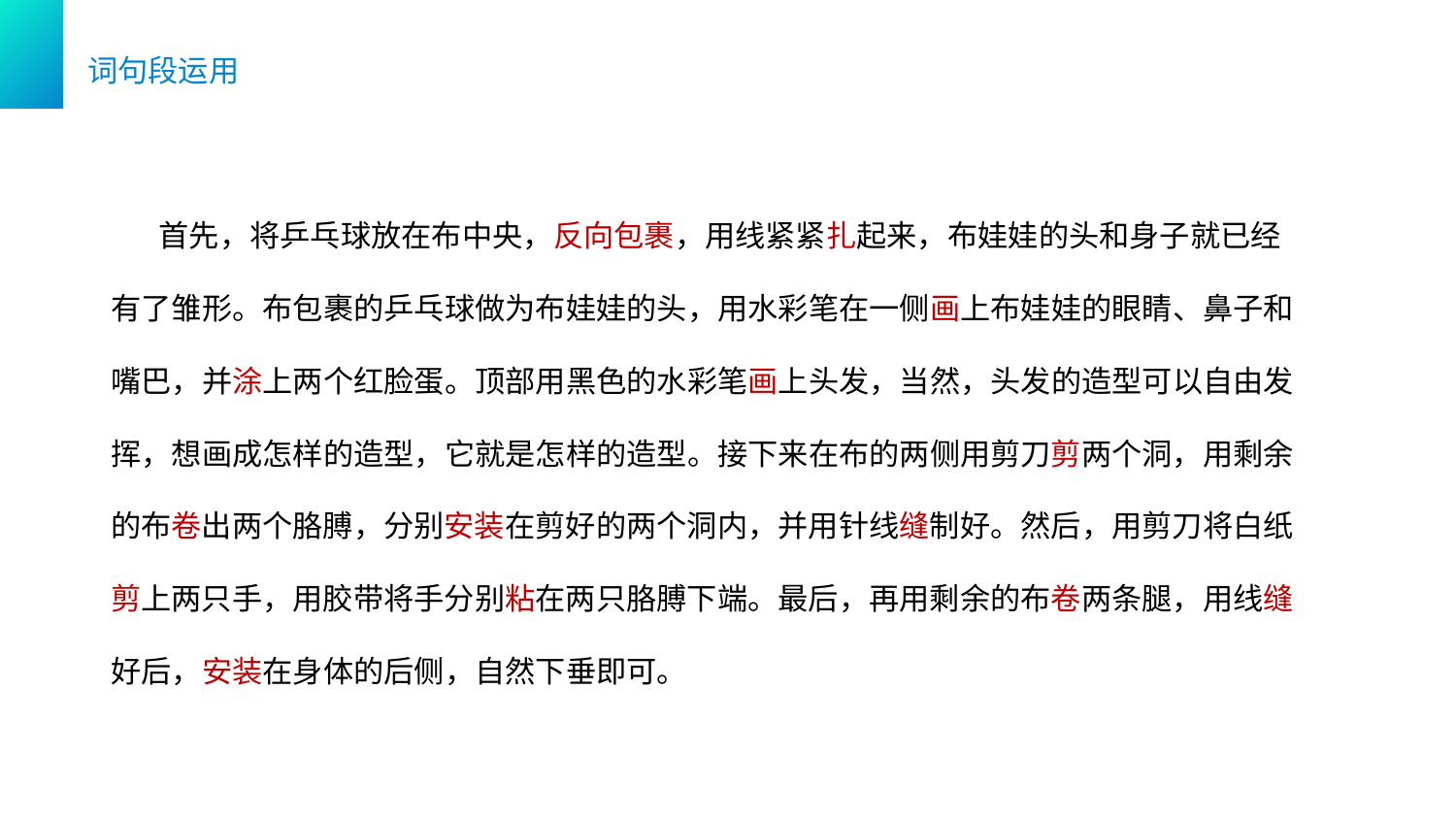

词句段运用
      首先，将乒乓球放在布中央，反向包裹，用线紧紧扎起来，布娃娃的头和身子就已经有了雏形。布包裹的乒乓球做为布娃娃的头，用水彩笔在一侧画上布娃娃的眼睛、鼻子和嘴巴，并涂上两个红脸蛋。顶部用黑色的水彩笔画上头发，当然，头发的造型可以自由发挥，想画成怎样的造型，它就是怎样的造型。接下来在布的两侧用剪刀剪两个洞，用剩余的布卷出两个胳膊，分别安装在剪好的两个洞内，并用针线缝制好。然后，用剪刀将白纸剪上两只手，用胶带将手分别粘在两只胳膊下端。最后，再用剩余的布卷两条腿，用线缝好后，安装在身体的后侧，自然下垂即可。